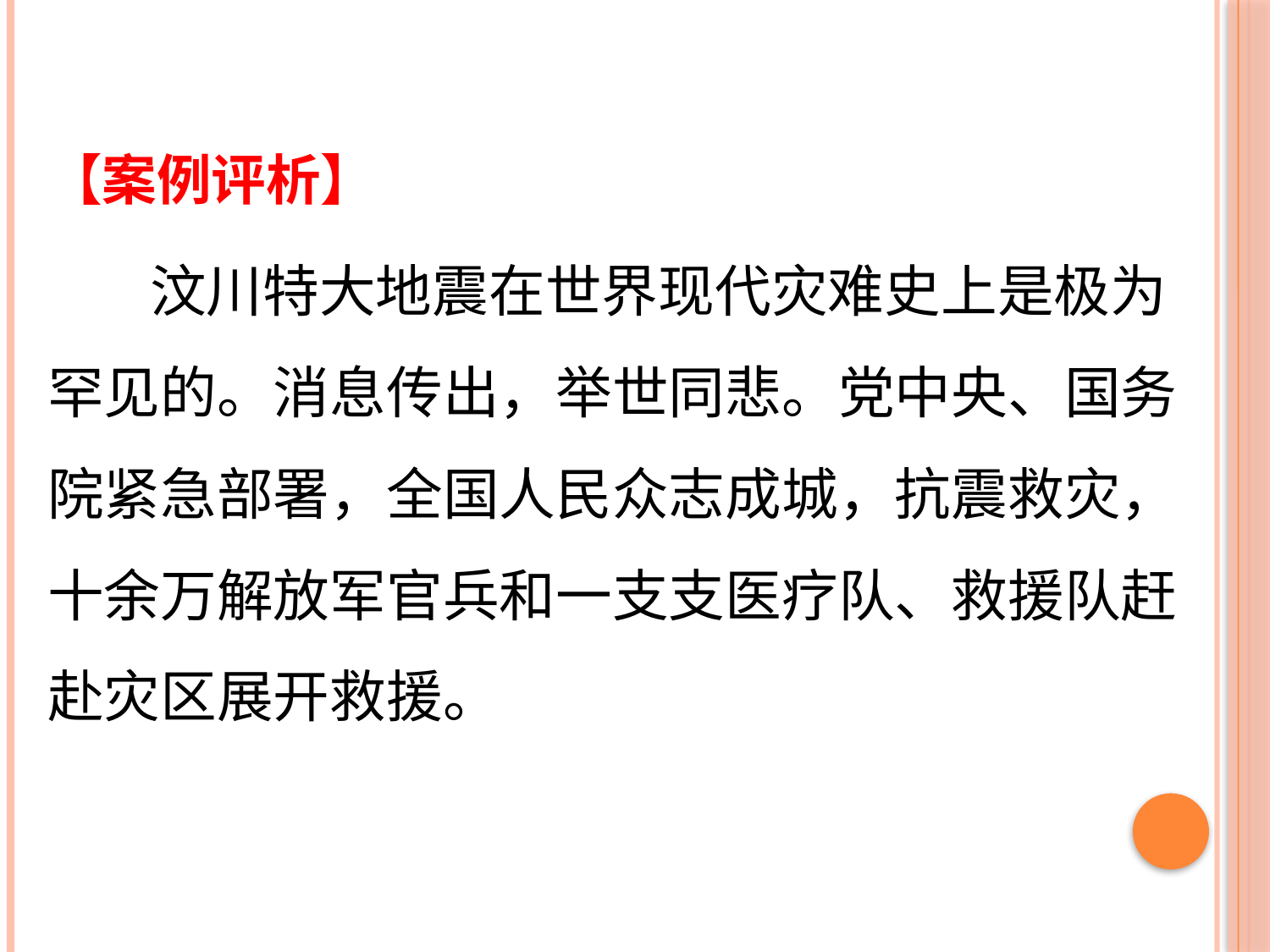

【案例评析】
       汶川特大地震在世界现代灾难史上是极为罕见的。消息传出，举世同悲。党中央、国务院紧急部署，全国人民众志成城，抗震救灾，十余万解放军官兵和一支支医疗队、救援队赶赴灾区展开救援。